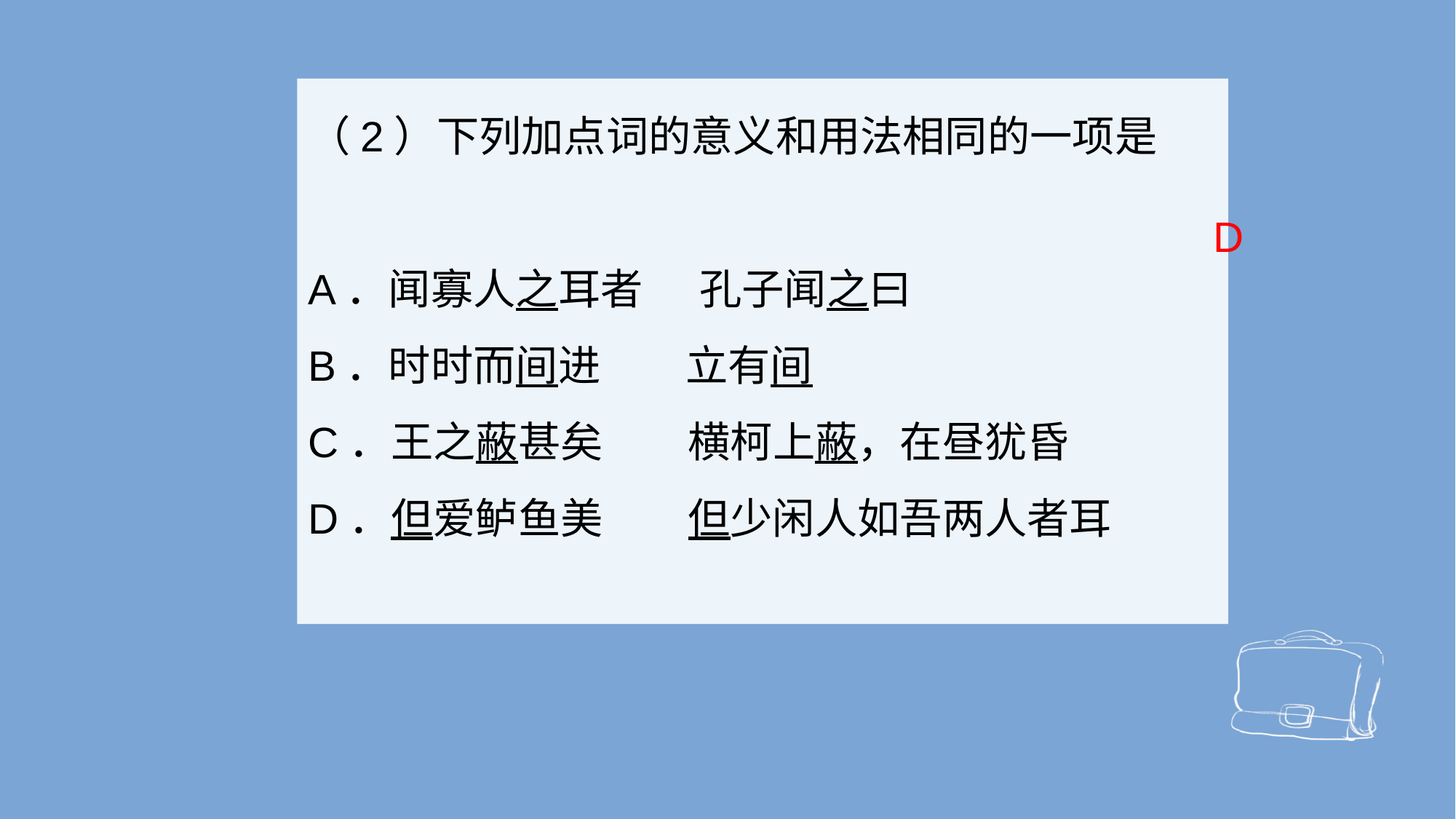

D
（2）下列加点词的意义和用法相同的一项是
A．闻寡人之耳者      孔子闻之曰
B．时时而间进         立有间
C．王之蔽甚矣         横柯上蔽，在昼犹昏
D．但爱鲈鱼美         但少闲人如吾两人者耳